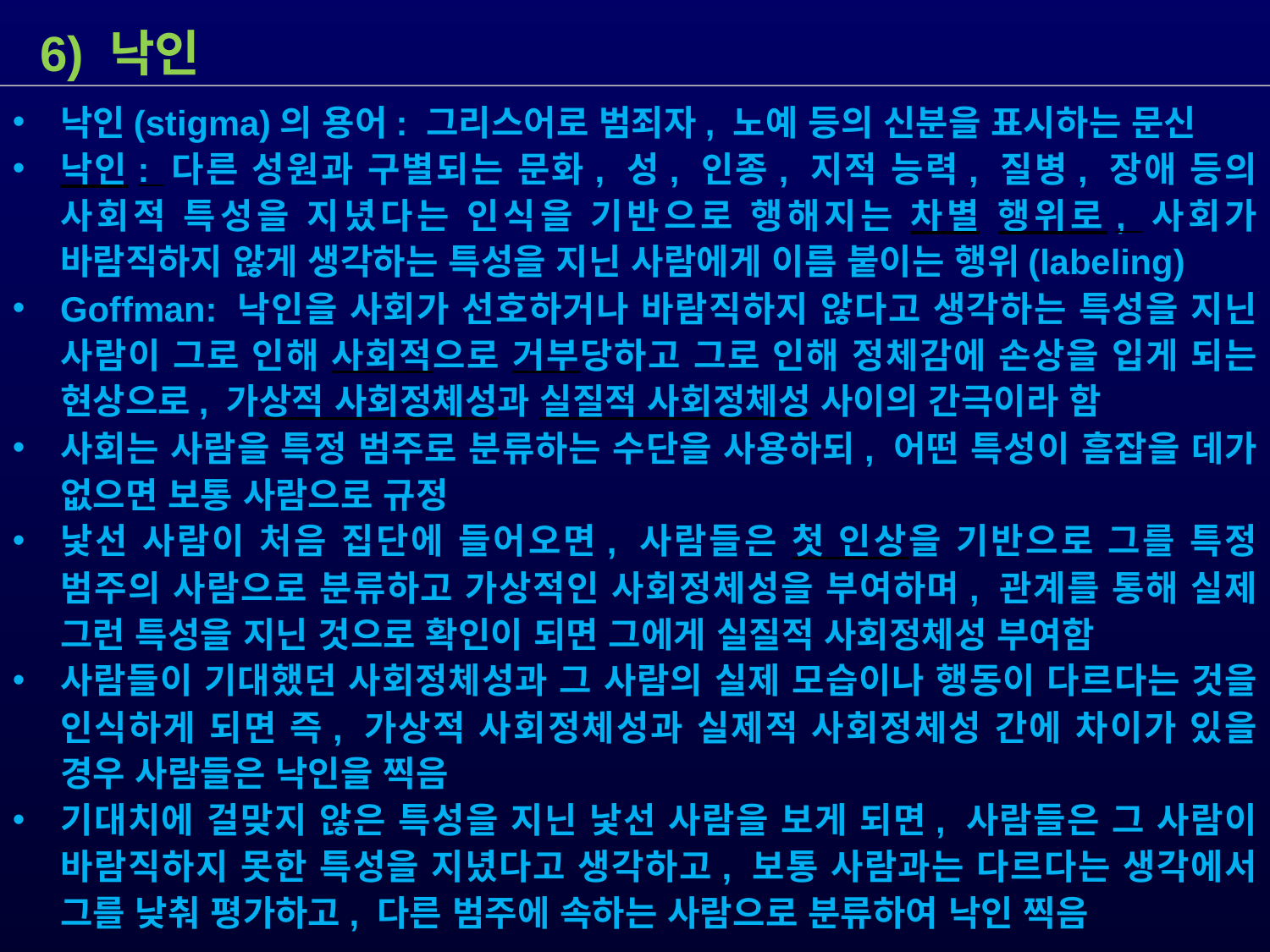

6) 낙인

낙인(stigma)의 용어: 그리스어로 범죄자, 노예 등의 신분을 표시하는 문신
낙인: 다른 성원과 구별되는 문화, 성, 인종, 지적 능력, 질병, 장애 등의 사회적 특성을 지녔다는 인식을 기반으로 행해지는 차별 행위로, 사회가 바람직하지 않게 생각하는 특성을 지닌 사람에게 이름 붙이는 행위(labeling)
Goffman: 낙인을 사회가 선호하거나 바람직하지 않다고 생각하는 특성을 지닌 사람이 그로 인해 사회적으로 거부당하고 그로 인해 정체감에 손상을 입게 되는 현상으로, 가상적 사회정체성과 실질적 사회정체성 사이의 간극이라 함
사회는 사람을 특정 범주로 분류하는 수단을 사용하되, 어떤 특성이 흠잡을 데가 없으면 보통 사람으로 규정
낯선 사람이 처음 집단에 들어오면, 사람들은 첫 인상을 기반으로 그를 특정 범주의 사람으로 분류하고 가상적인 사회정체성을 부여하며, 관계를 통해 실제 그런 특성을 지닌 것으로 확인이 되면 그에게 실질적 사회정체성 부여함
사람들이 기대했던 사회정체성과 그 사람의 실제 모습이나 행동이 다르다는 것을 인식하게 되면 즉, 가상적 사회정체성과 실제적 사회정체성 간에 차이가 있을 경우 사람들은 낙인을 찍음
기대치에 걸맞지 않은 특성을 지닌 낯선 사람을 보게 되면, 사람들은 그 사람이 바람직하지 못한 특성을 지녔다고 생각하고, 보통 사람과는 다르다는 생각에서 그를 낮춰 평가하고, 다른 범주에 속하는 사람으로 분류하여 낙인 찍음